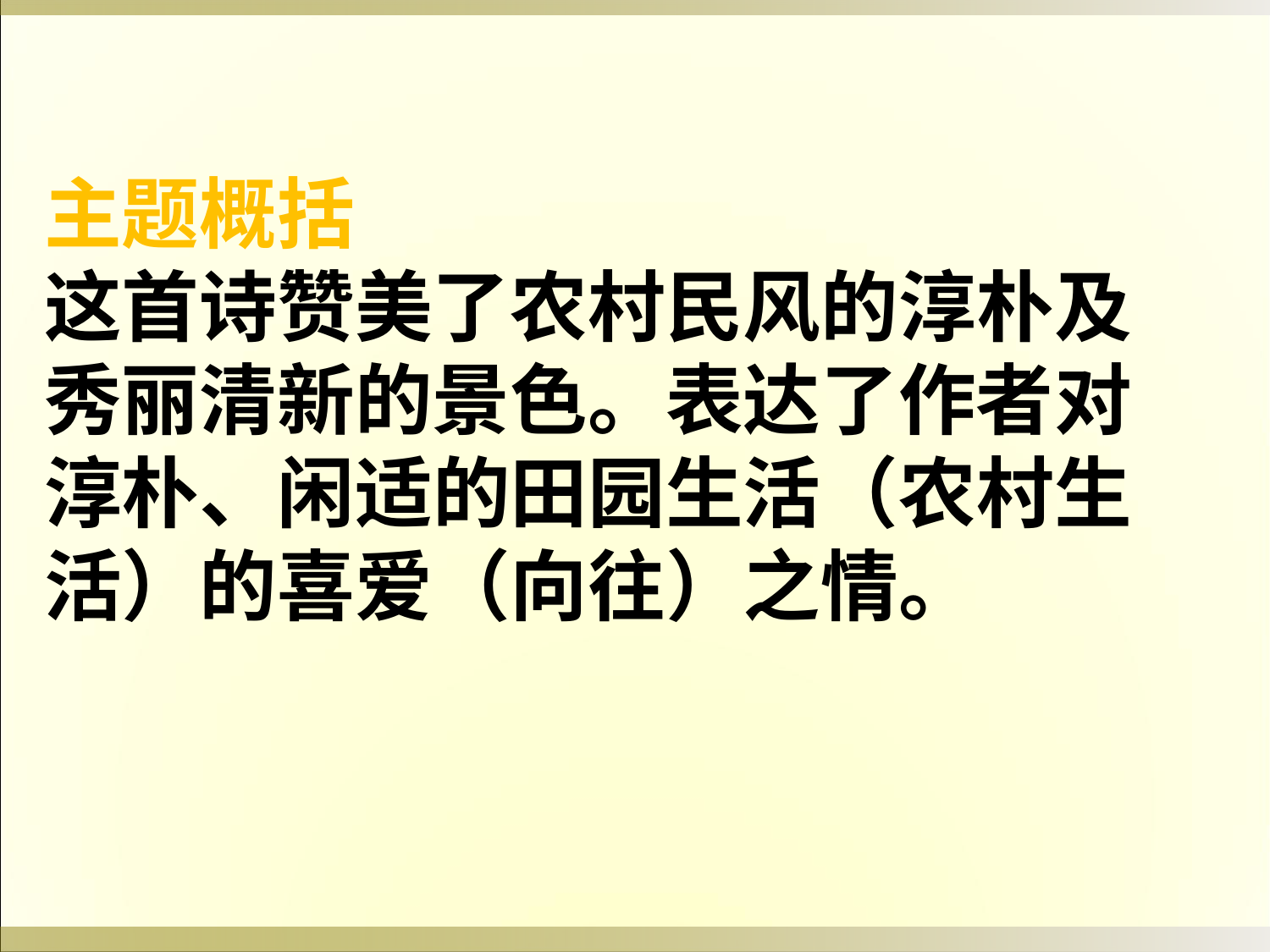

主题概括
这首诗赞美了农村民风的淳朴及秀丽清新的景色。表达了作者对淳朴、闲适的田园生活（农村生活）的喜爱（向往）之情。